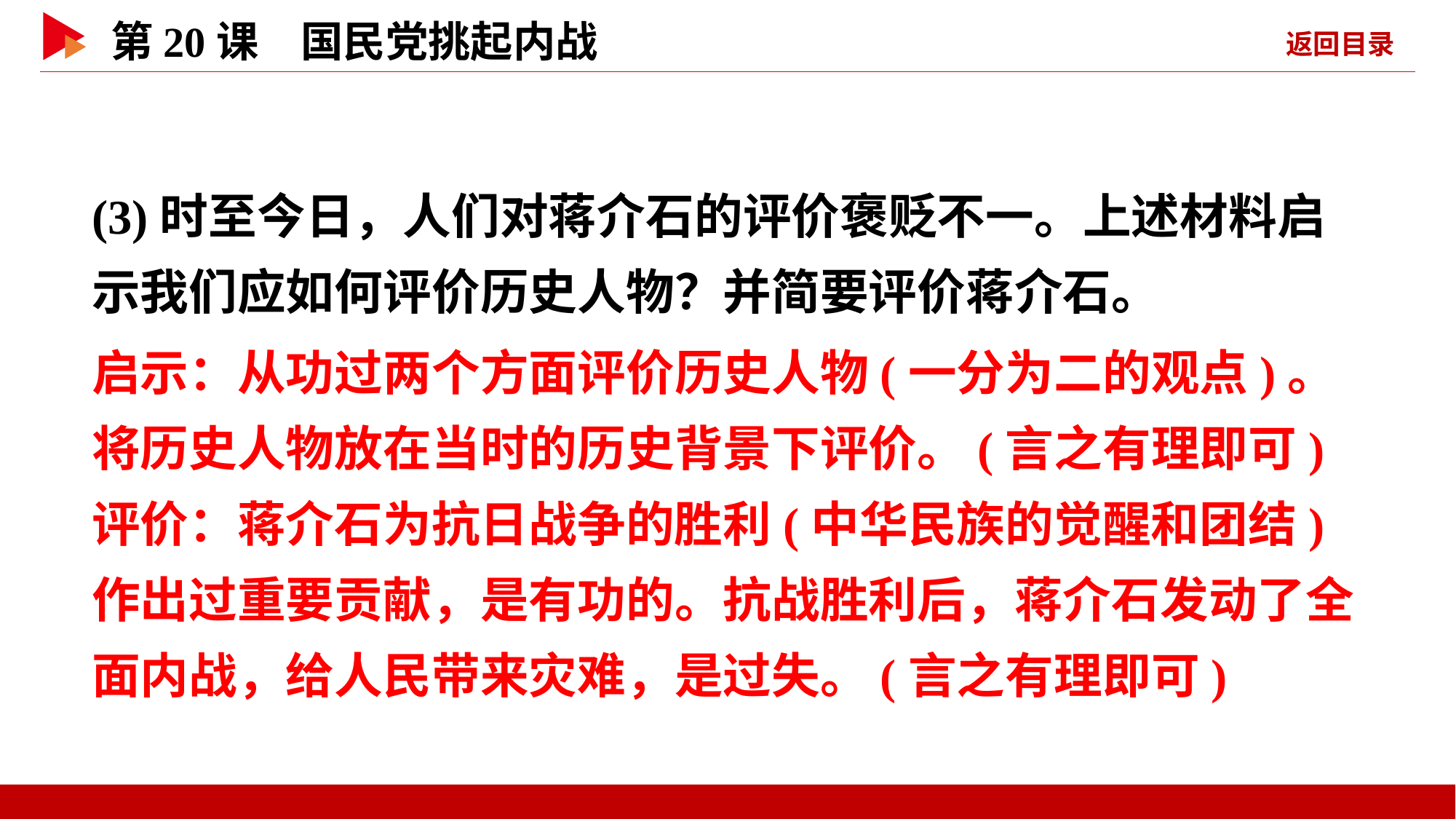

(3)时至今日，人们对蒋介石的评价褒贬不一。上述材料启示我们应如何评价历史人物？并简要评价蒋介石。
启示：从功过两个方面评价历史人物(一分为二的观点)。将历史人物放在当时的历史背景下评价。(言之有理即可)
评价：蒋介石为抗日战争的胜利(中华民族的觉醒和团结)作出过重要贡献，是有功的。抗战胜利后，蒋介石发动了全面内战，给人民带来灾难，是过失。(言之有理即可)